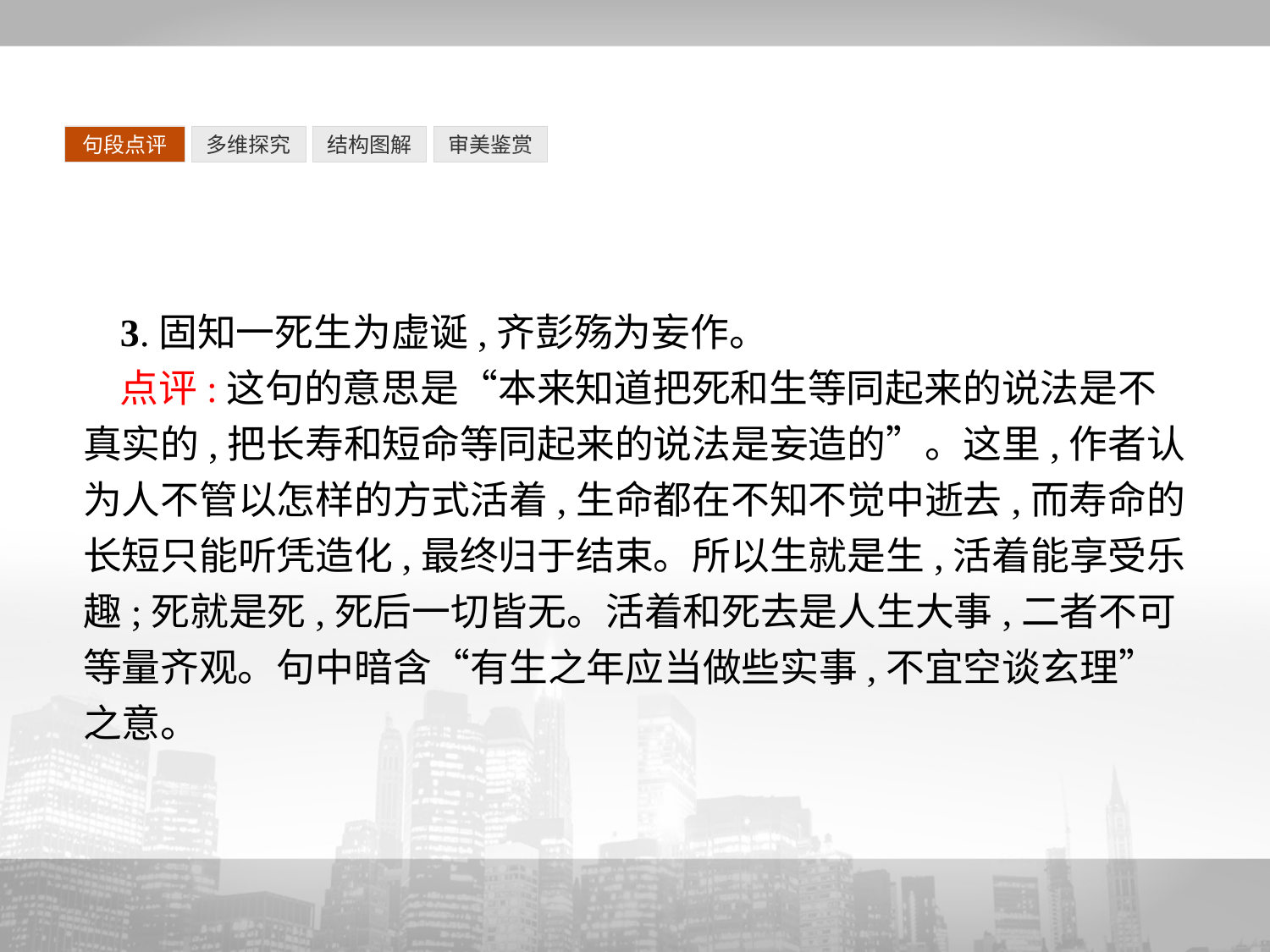

句段点评
多维探究
结构图解
审美鉴赏
3.固知一死生为虚诞,齐彭殇为妄作。
点评:这句的意思是“本来知道把死和生等同起来的说法是不真实的,把长寿和短命等同起来的说法是妄造的”。这里,作者认为人不管以怎样的方式活着,生命都在不知不觉中逝去,而寿命的长短只能听凭造化,最终归于结束。所以生就是生,活着能享受乐趣;死就是死,死后一切皆无。活着和死去是人生大事,二者不可等量齐观。句中暗含“有生之年应当做些实事,不宜空谈玄理”之意。